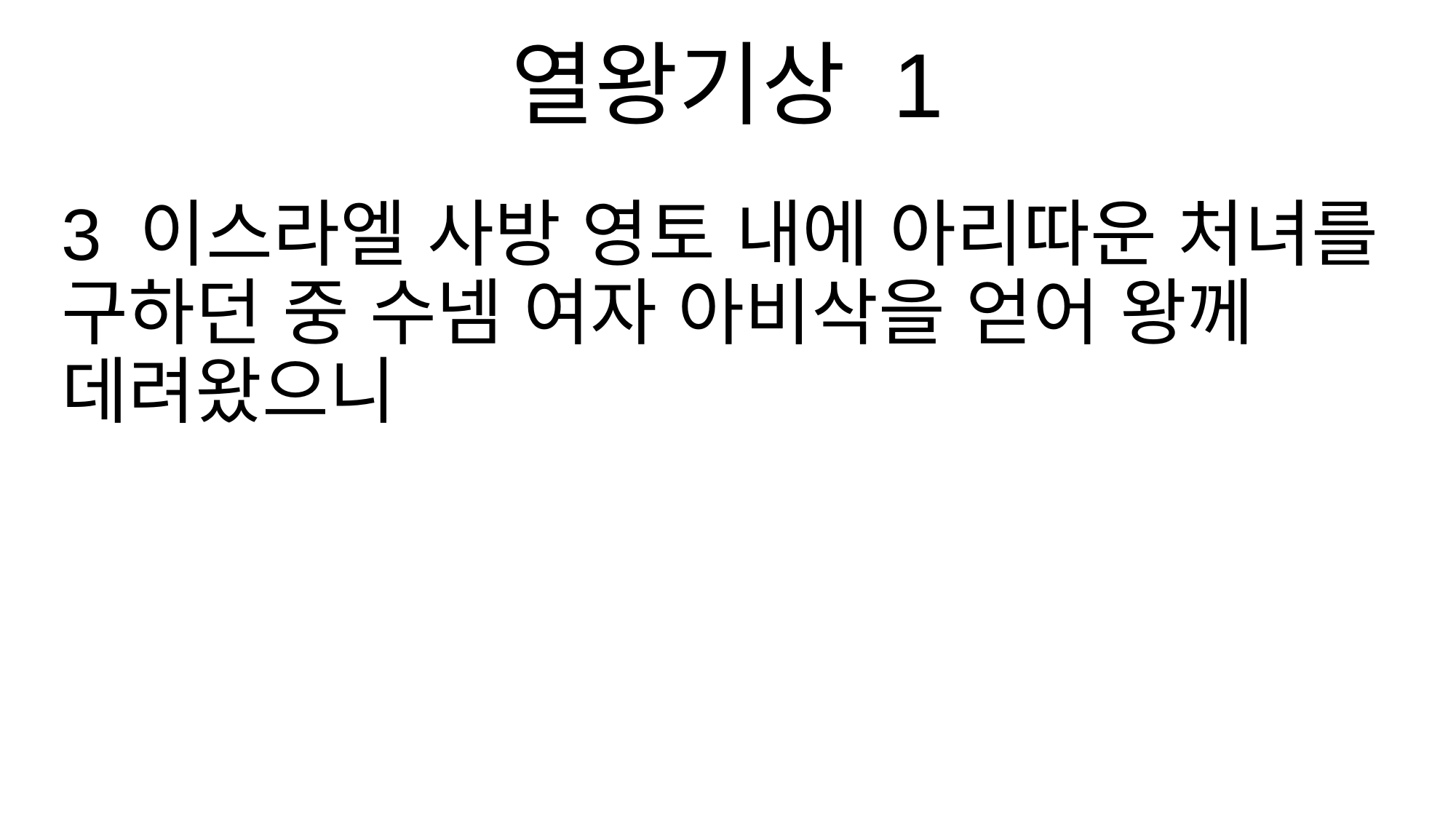

열왕기상 1
3 이스라엘 사방 영토 내에 아리따운 처녀를 구하던 중 수넴 여자 아비삭을 얻어 왕께 데려왔으니